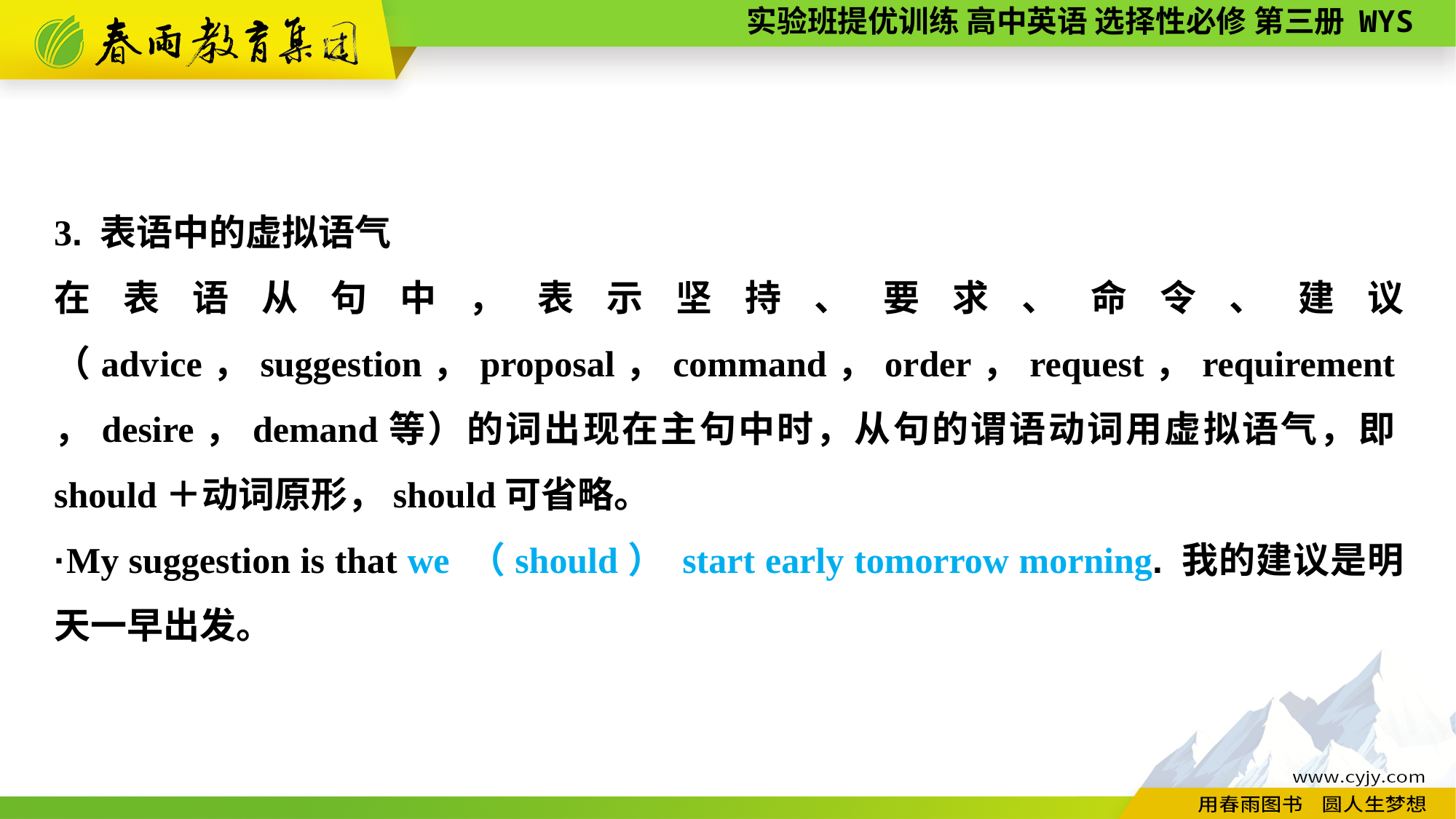

3. 表语中的虚拟语气
在表语从句中，表示坚持、要求、命令、建议（advice，suggestion，proposal，command，order，request，requirement，desire，demand等）的词出现在主句中时，从句的谓语动词用虚拟语气，即should＋动词原形，should可省略。
·My suggestion is that we （should） start early tomorrow morning. 我的建议是明天一早出发。